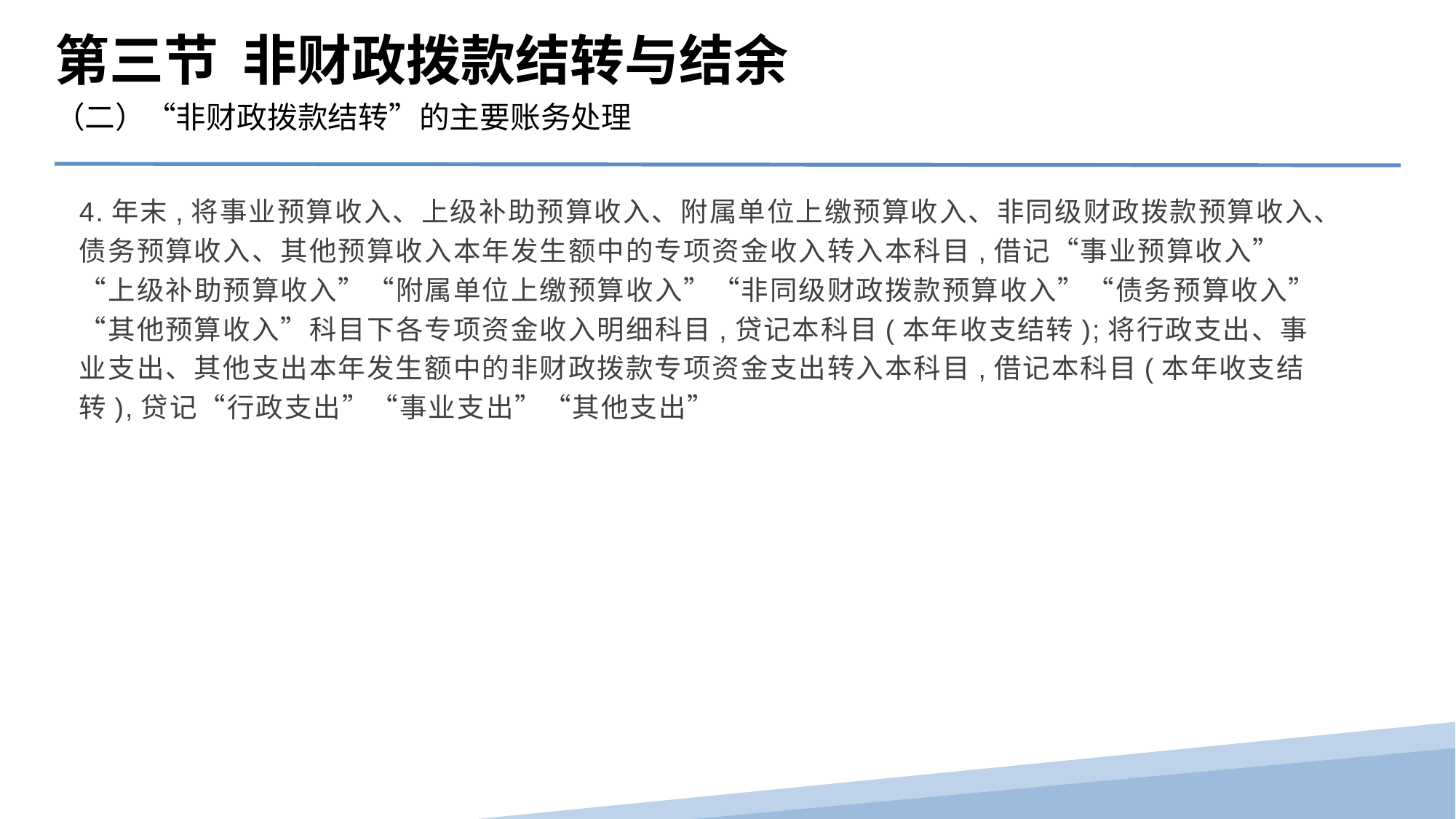

第三节  非财政拨款结转与结余
（二）“非财政拨款结转”的主要账务处理
4.年末,将事业预算收入、上级补助预算收入、附属单位上缴预算收入、非同级财政拨款预算收入、债务预算收入、其他预算收入本年发生额中的专项资金收入转入本科目,借记“事业预算收入”“上级补助预算收入”“附属单位上缴预算收入”“非同级财政拨款预算收入”“债务预算收入”“其他预算收入”科目下各专项资金收入明细科目,贷记本科目(本年收支结转);将行政支出、事业支出、其他支出本年发生额中的非财政拨款专项资金支出转入本科目,借记本科目(本年收支结转),贷记“行政支出”“事业支出”“其他支出”